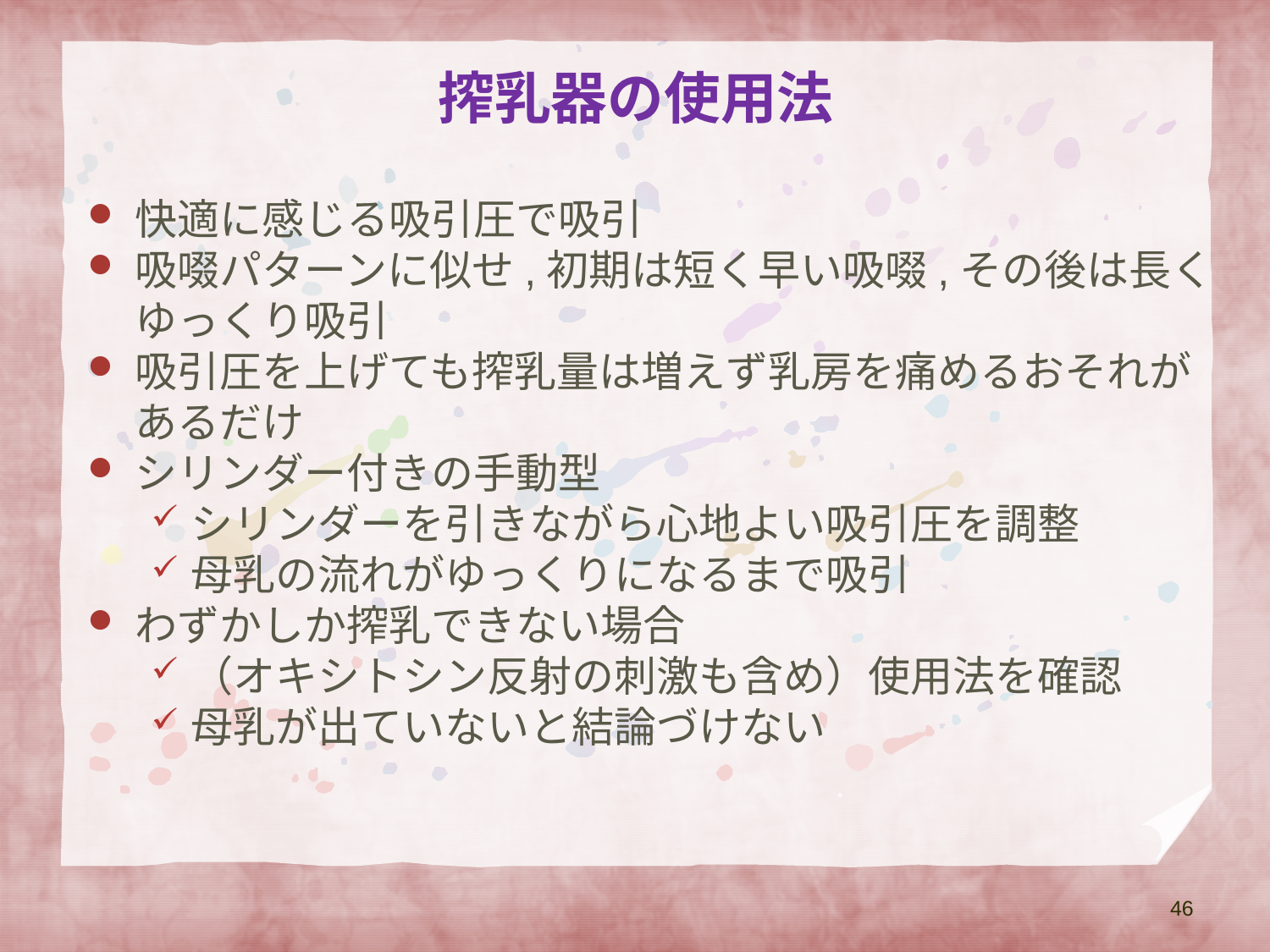

# 搾乳器の使用法
快適に感じる吸引圧で吸引
吸啜パターンに似せ,初期は短く早い吸啜,その後は長くゆっくり吸引
吸引圧を上げても搾乳量は増えず乳房を痛めるおそれがあるだけ
シリンダー付きの手動型
シリンダーを引きながら心地よい吸引圧を調整
母乳の流れがゆっくりになるまで吸引
わずかしか搾乳できない場合
（オキシトシン反射の刺激も含め）使用法を確認
母乳が出ていないと結論づけない
46